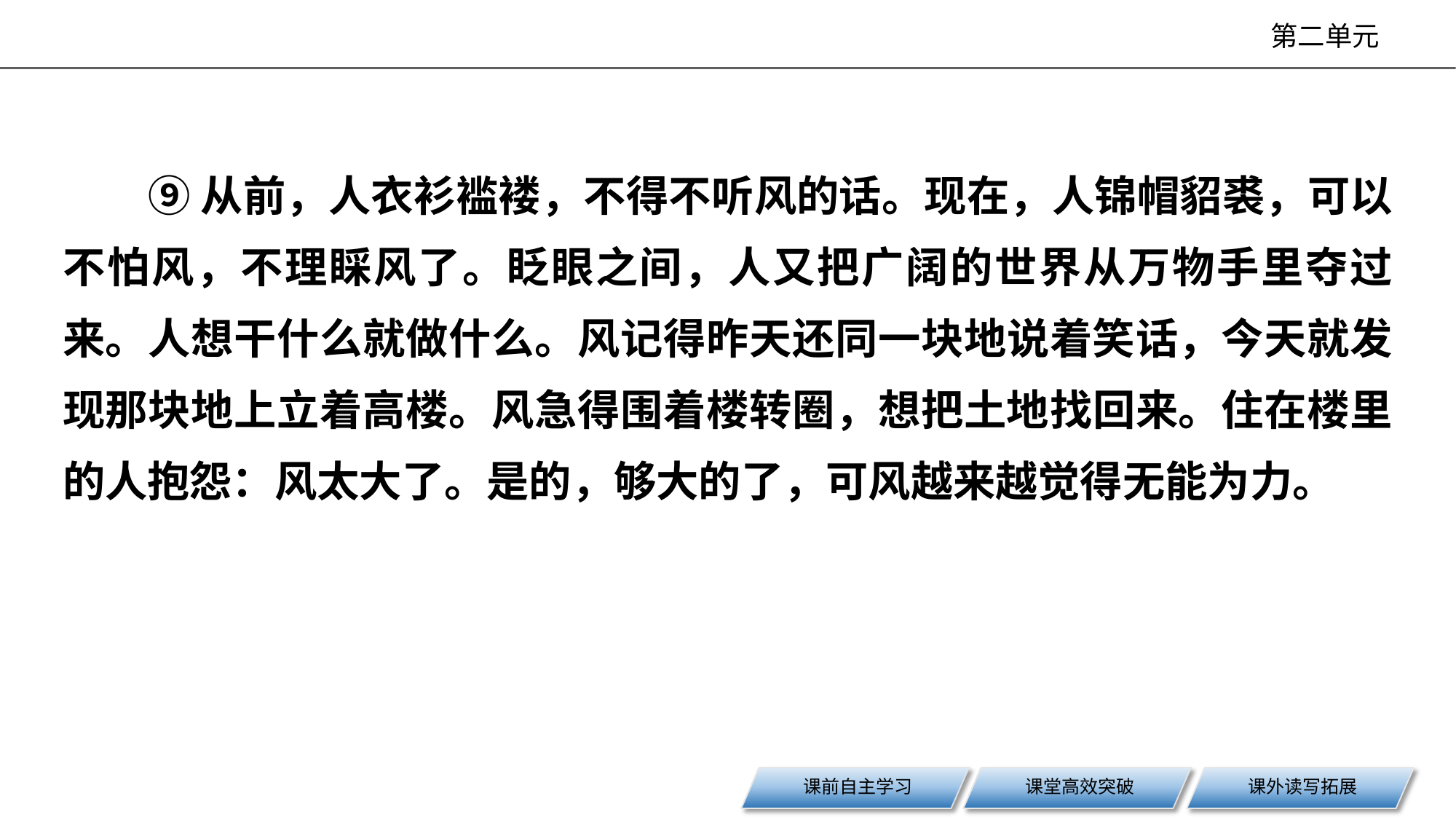

⑨从前，人衣衫褴褛，不得不听风的话。现在，人锦帽貂裘，可以不怕风，不理睬风了。眨眼之间，人又把广阔的世界从万物手里夺过来。人想干什么就做什么。风记得昨天还同一块地说着笑话，今天就发现那块地上立着高楼。风急得围着楼转圈，想把土地找回来。住在楼里的人抱怨：风太大了。是的，够大的了，可风越来越觉得无能为力。